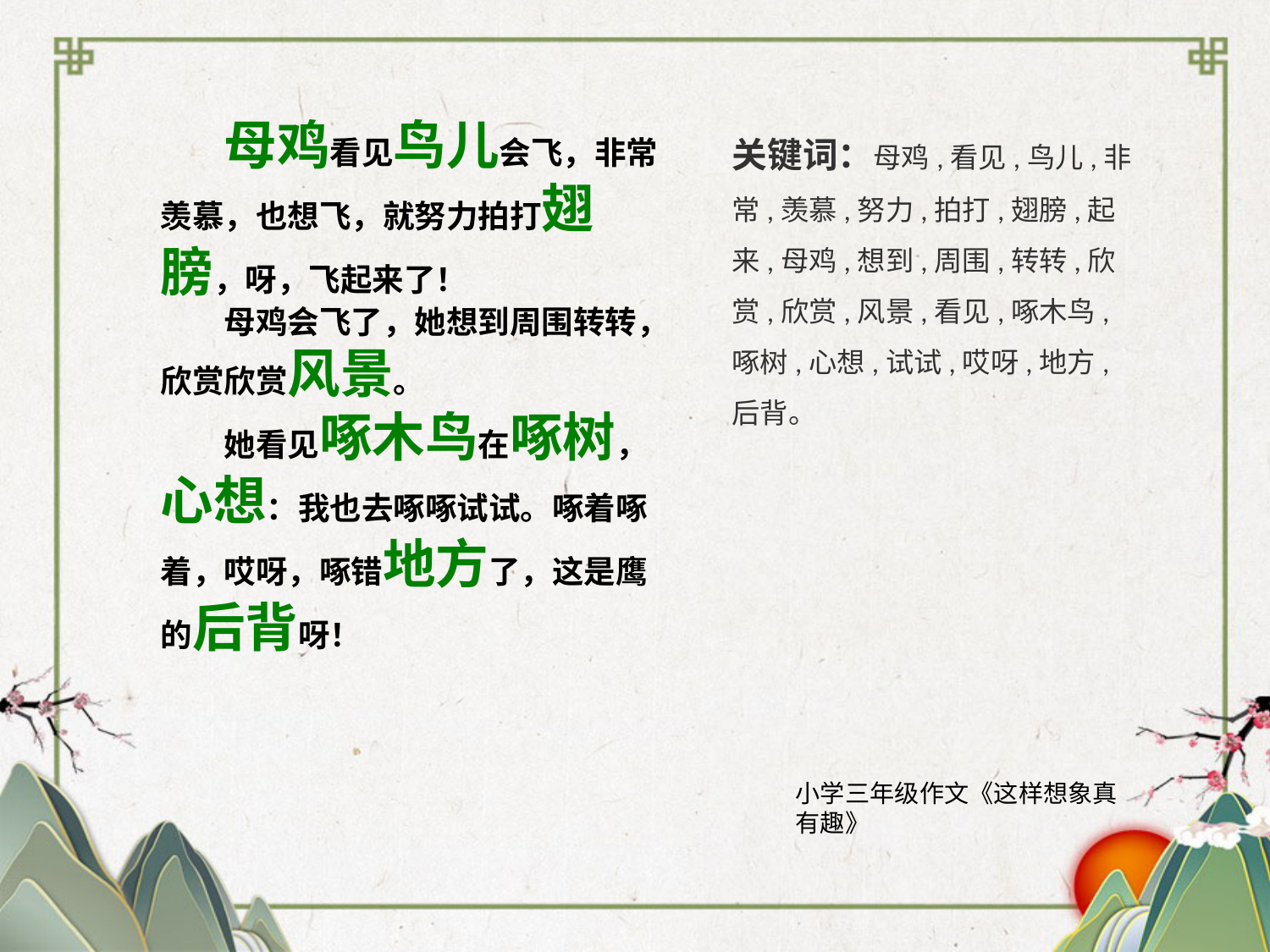

母鸡看见鸟儿会飞，非常羡慕，也想飞，就努力拍打翅膀，呀，飞起来了！
　　母鸡会飞了，她想到周围转转，欣赏欣赏风景。
　　她看见啄木鸟在啄树，心想：我也去啄啄试试。啄着啄着，哎呀，啄错地方了，这是鹰的后背呀！
关键词：母鸡,看见,鸟儿,非常,羡慕,努力,拍打,翅膀,起来,母鸡,想到,周围,转转,欣赏,欣赏,风景,看见,啄木鸟,啄树,心想,试试,哎呀,地方,后背。
小学三年级作文《这样想象真有趣》